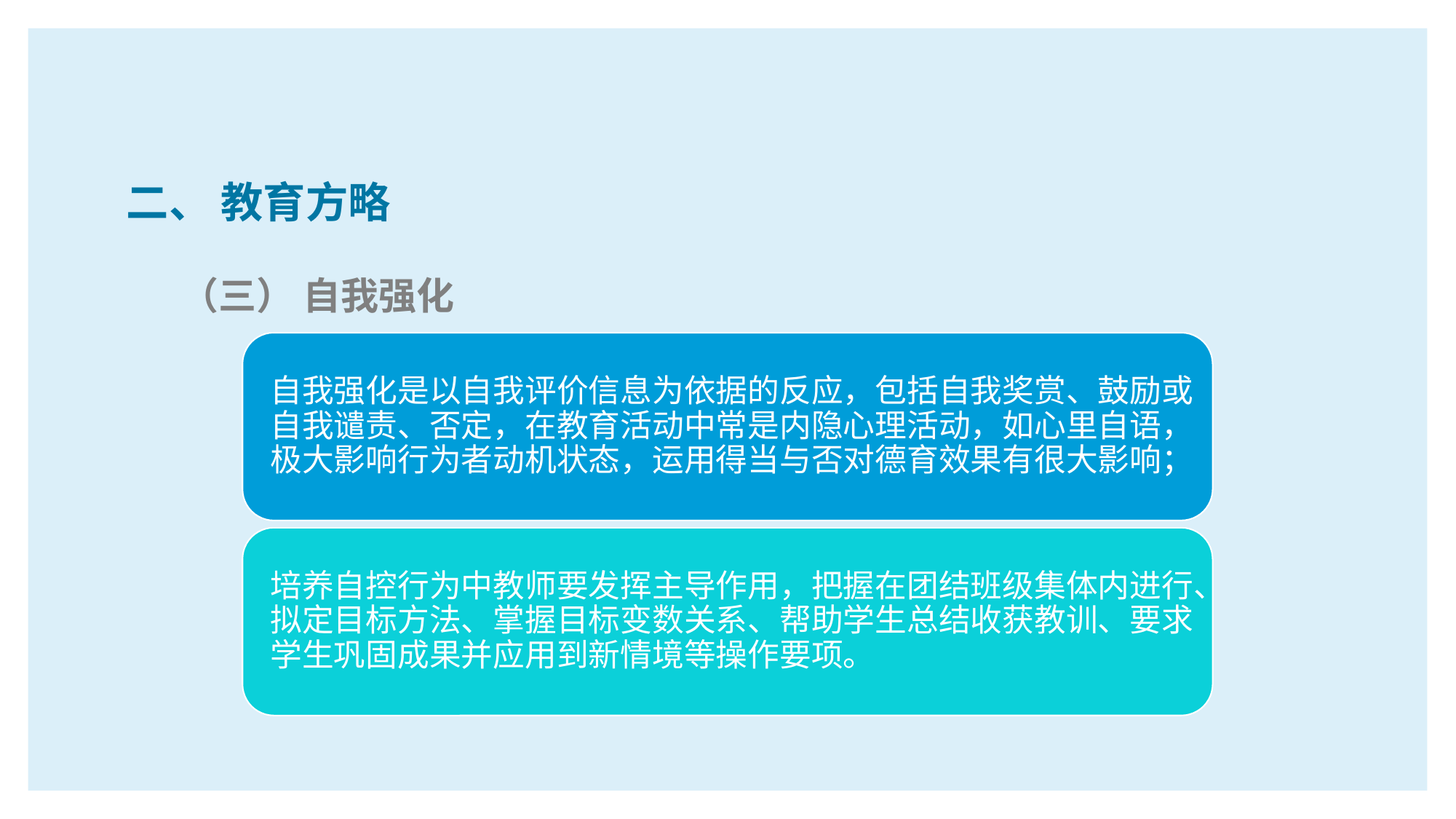

二、 教育方略
（三） 自我强化
自我强化是以自我评价信息为依据的反应，包括自我奖赏、鼓励或自我谴责、否定，在教育活动中常是内隐心理活动，如心里自语，极大影响行为者动机状态，运用得当与否对德育效果有很大影响；
培养自控行为中教师要发挥主导作用，把握在团结班级集体内进行、拟定目标方法、掌握目标变数关系、帮助学生总结收获教训、要求学生巩固成果并应用到新情境等操作要项。